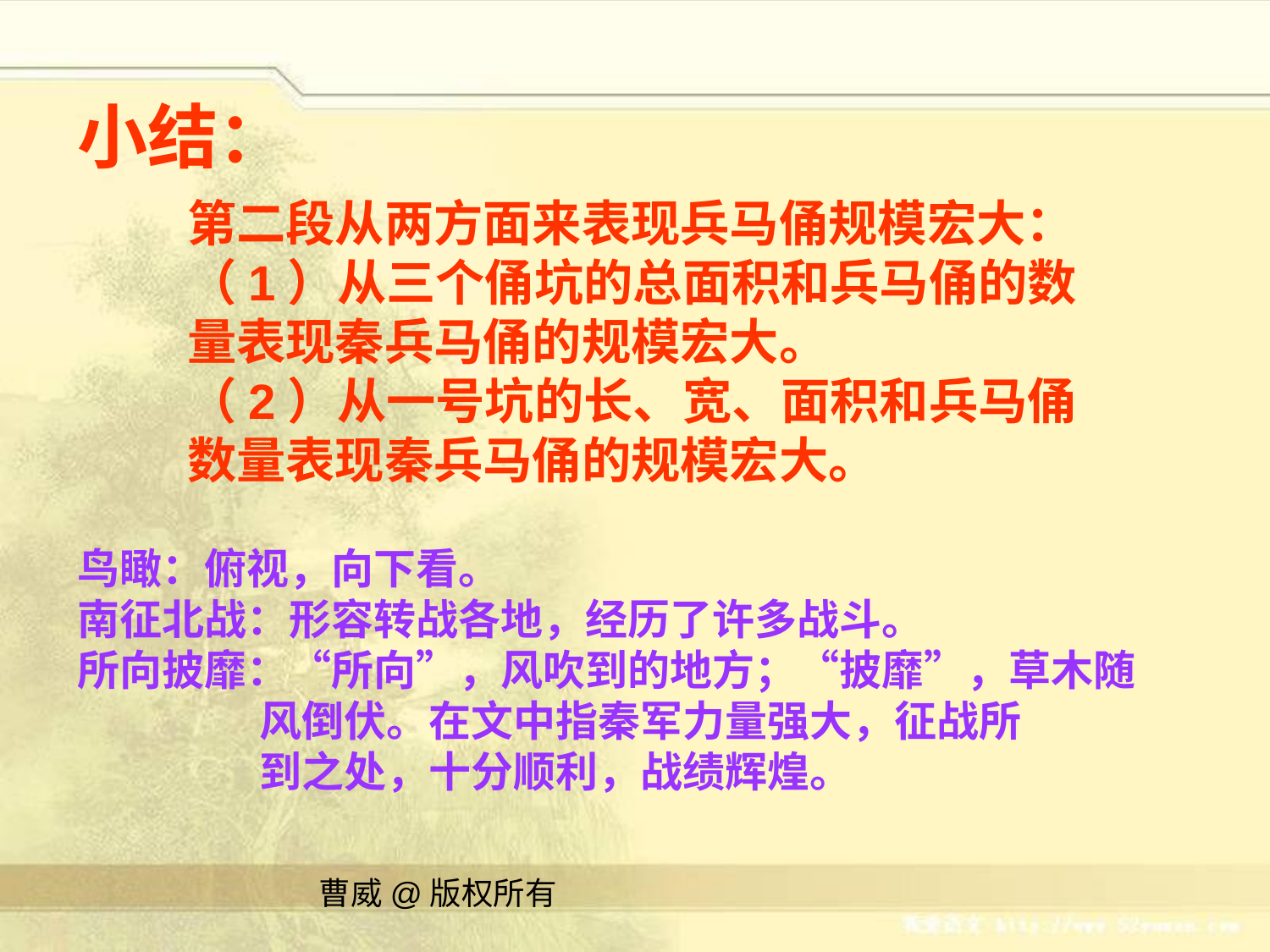

小结：
第二段从两方面来表现兵马俑规模宏大：（1）从三个俑坑的总面积和兵马俑的数量表现秦兵马俑的规模宏大。
（2）从一号坑的长、宽、面积和兵马俑数量表现秦兵马俑的规模宏大。
鸟瞰：俯视，向下看。
南征北战：形容转战各地，经历了许多战斗。
所向披靡：“所向”，风吹到的地方；“披靡”，草木随
                  风倒伏。在文中指秦军力量强大，征战所
                  到之处，十分顺利，战绩辉煌。